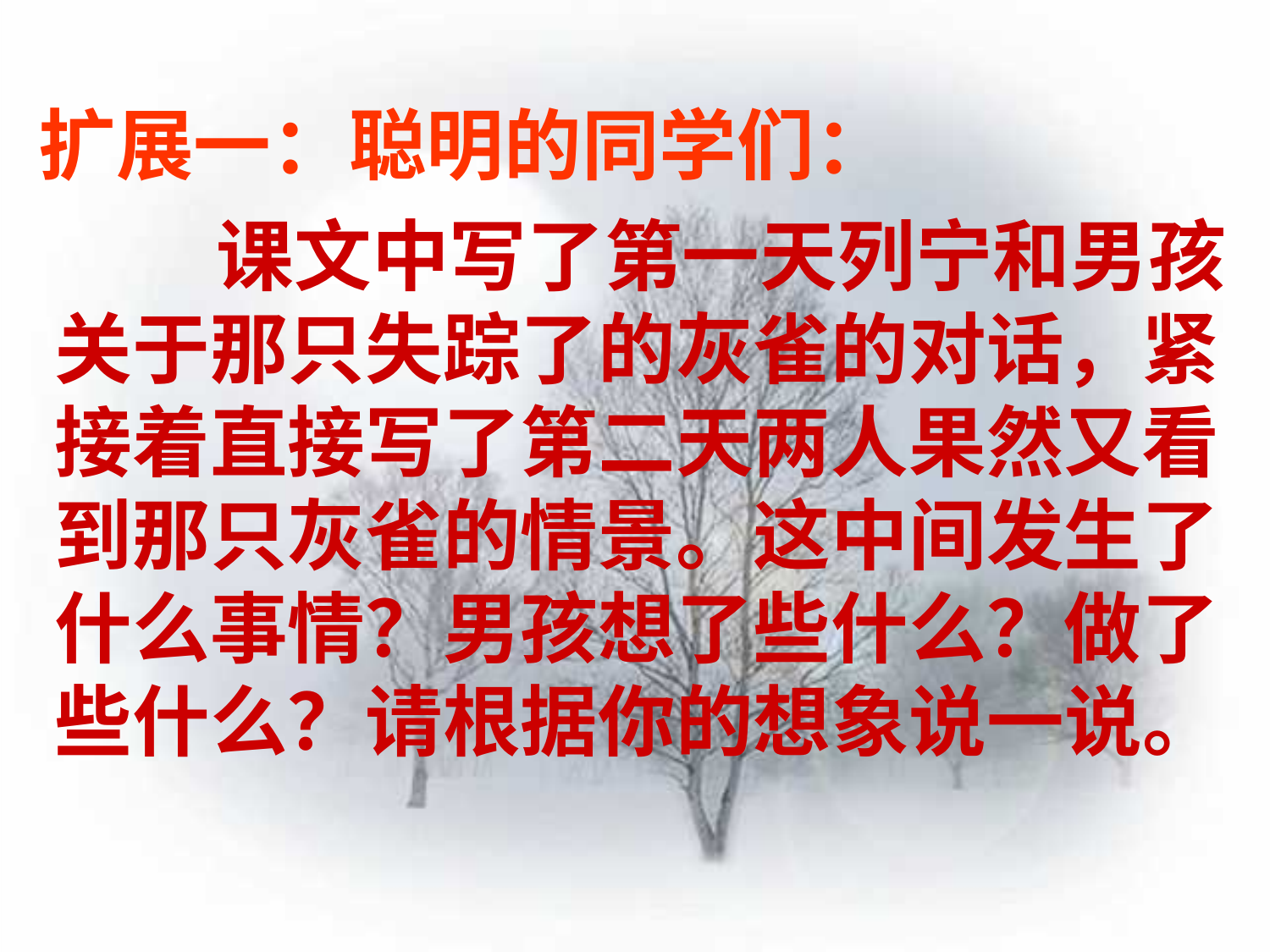

# 扩展一：聪明的同学们：
         课文中写了第一天列宁和男孩关于那只失踪了的灰雀的对话，紧接着直接写了第二天两人果然又看到那只灰雀的情景。这中间发生了什么事情？男孩想了些什么？做了些什么？请根据你的想象说一说。